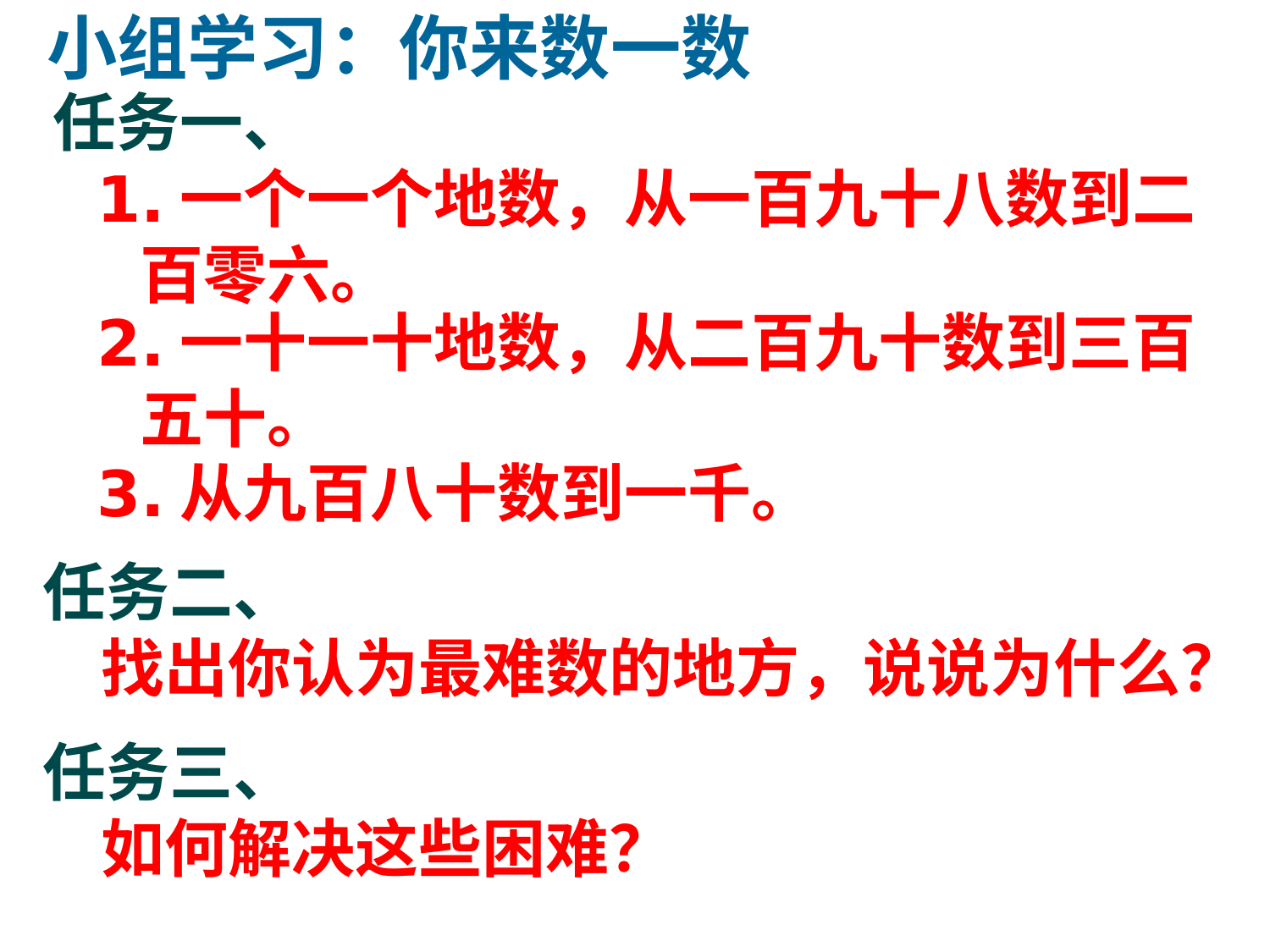

小组学习：你来数一数
任务一、
  1.一个一个地数，从一百九十八数到二
     百零六。
  2.一十一十地数，从二百九十数到三百
     五十。
  3.从九百八十数到一千。
任务二、
   找出你认为最难数的地方，说说为什么？

任务三、
   如何解决这些困难？